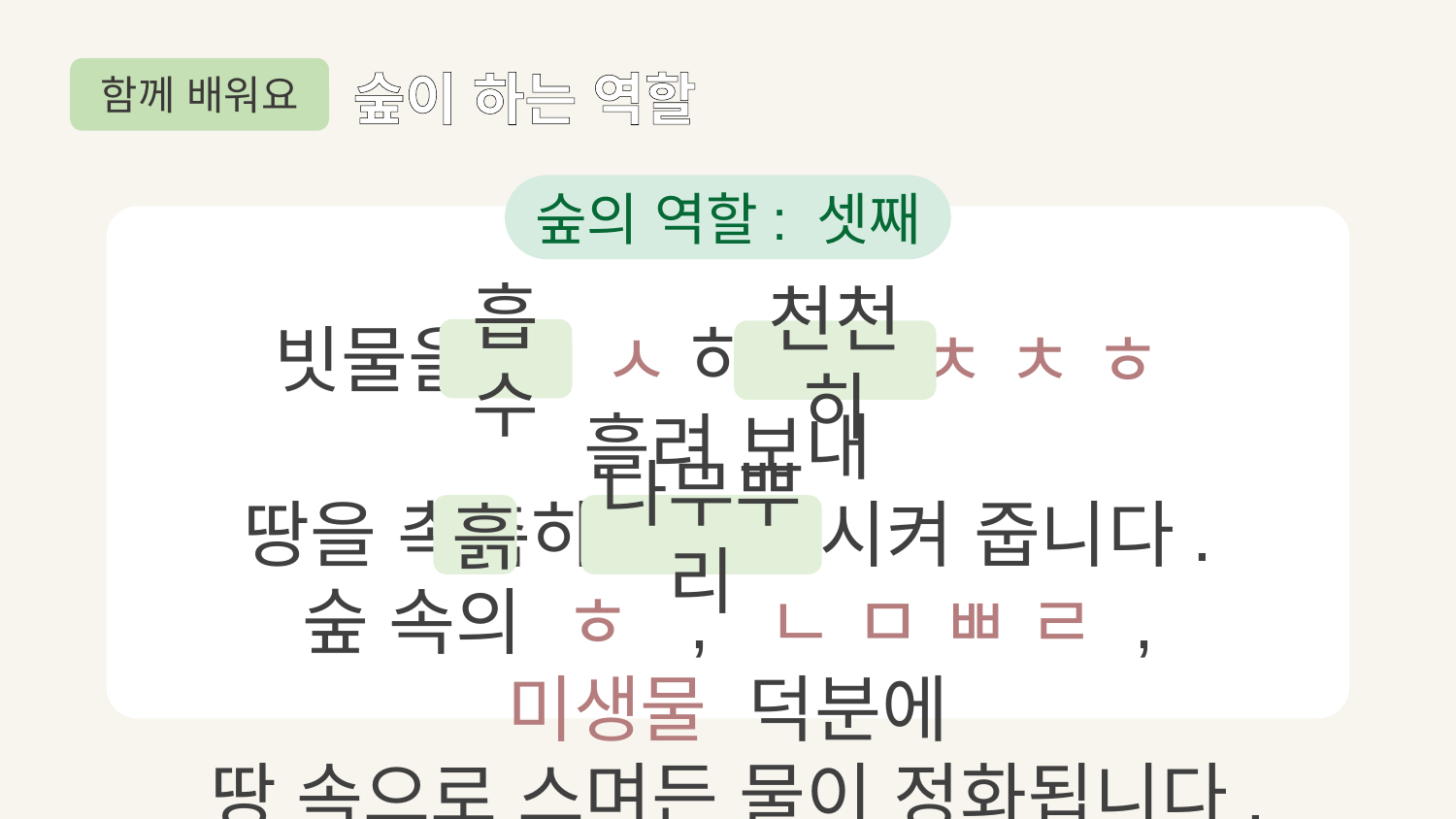

함께 배워요
숲이 하는 역할
숲의 역할: 셋째

빗물을  ㅎ ㅅ 하고,  ㅊ ㅊ ㅎ  흘려 보내
땅을 촉촉하게 유지시켜 줍니다.
숲 속의  ㅎ  ,  ㄴ ㅁ ㅃ ㄹ , 미생물  덕분에
땅 속으로 스며든 물이 정화됩니다.
흡수
천천히
흙
나무뿌리